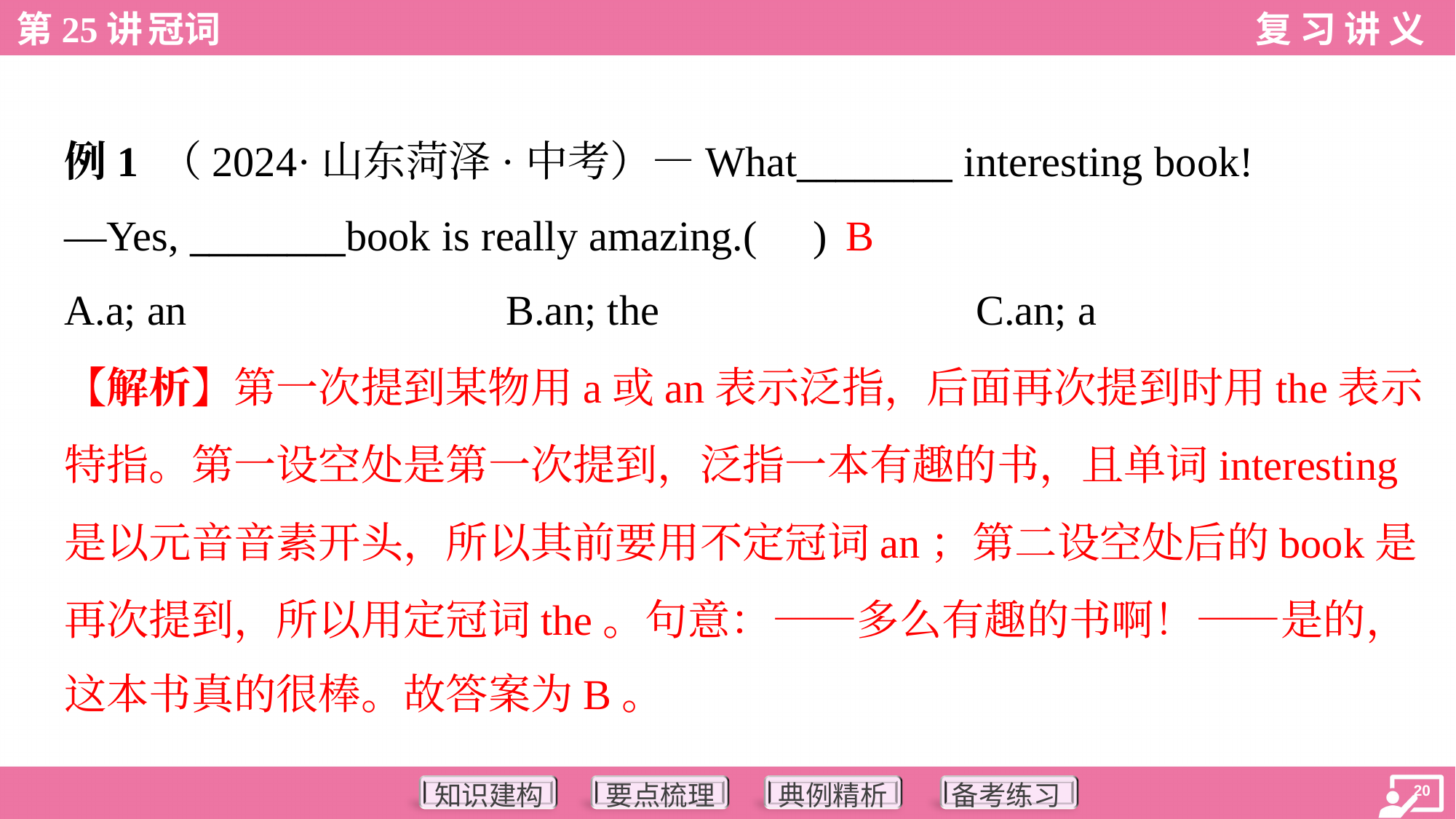

例1 （2024·山东菏泽·中考）—What________ interesting book!
—Yes, ________book is really amazing.(     )
B
A.a; an	B.an; the	C.an; a
【解析】第一次提到某物用a或an表示泛指，后面再次提到时用the表示
特指。第一设空处是第一次提到，泛指一本有趣的书，且单词interesting
是以元音音素开头，所以其前要用不定冠词an；第二设空处后的book是
再次提到，所以用定冠词the。句意：——多么有趣的书啊！——是的，
这本书真的很棒。故答案为B。